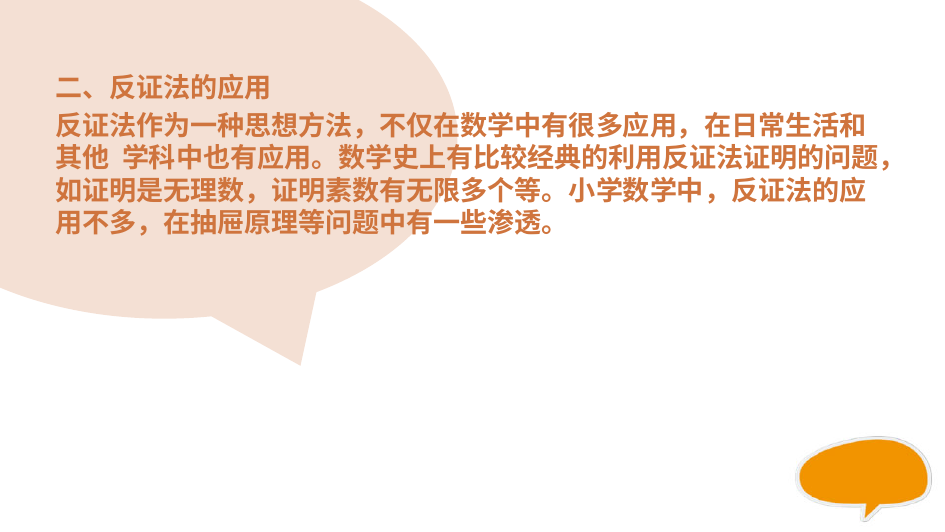

二、反证法的应用
反证法作为一种思想方法，不仅在数学中有很多应用，在日常生活和其他  学科中也有应用。数学史上有比较经典的利用反证法证明的问题，如证明是无理数，证明素数有无限多个等。小学数学中，反证法的应用不多，在抽屉原理等问题中有一些渗透。